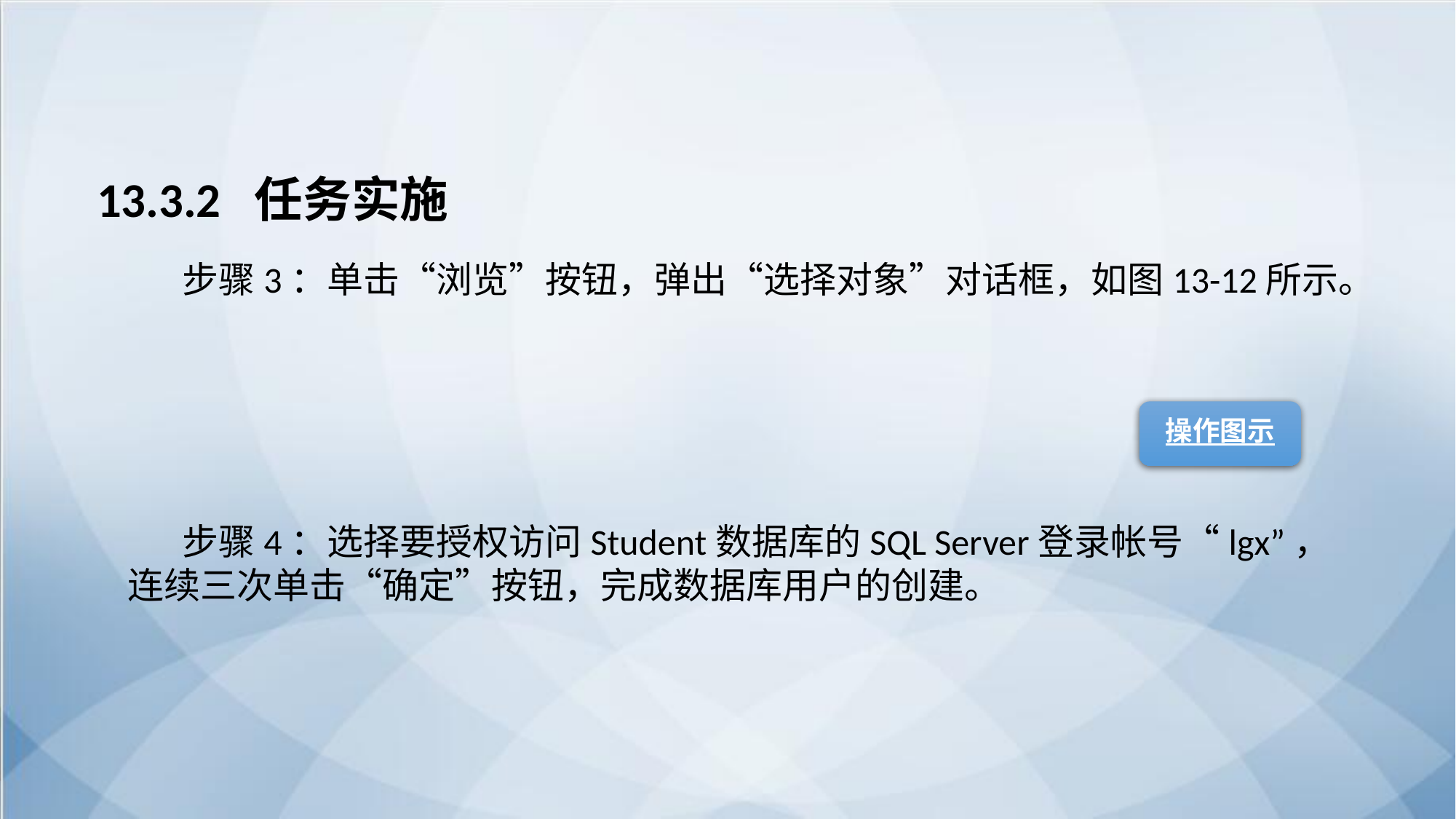

13.3.2  任务实施
步骤3：单击“浏览”按钮，弹出“选择对象”对话框，如图13-12所示。

步骤4：选择要授权访问Student数据库的SQL Server登录帐号“lgx”，连续三次单击“确定”按钮，完成数据库用户的创建。
操作图示